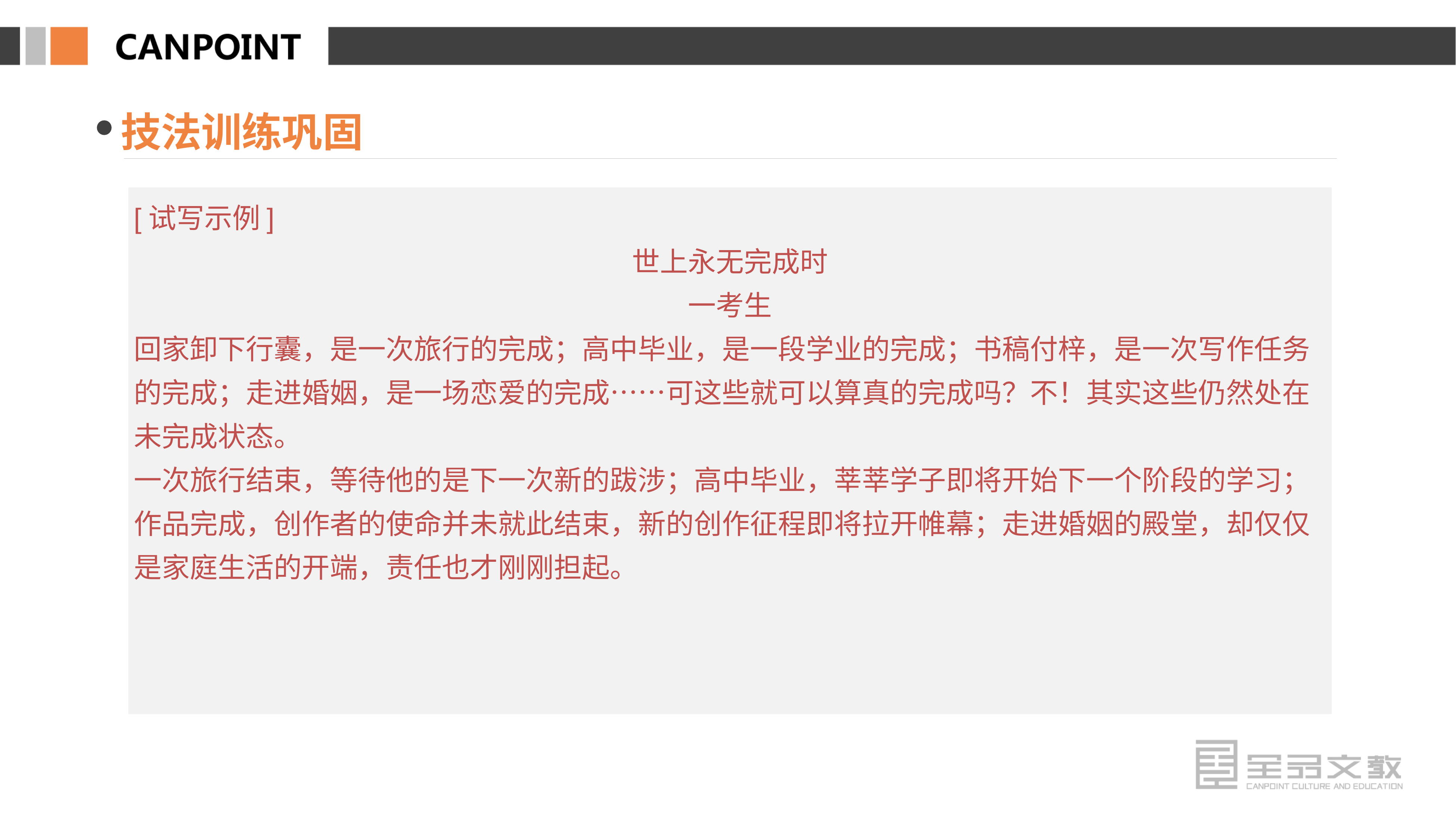

技法训练巩固

[试写示例]
世上永无完成时
一考生
回家卸下行囊，是一次旅行的完成；高中毕业，是一段学业的完成；书稿付梓，是一次写作任务的完成；走进婚姻，是一场恋爱的完成……可这些就可以算真的完成吗？不！其实这些仍然处在未完成状态。
一次旅行结束，等待他的是下一次新的跋涉；高中毕业，莘莘学子即将开始下一个阶段的学习；作品完成，创作者的使命并未就此结束，新的创作征程即将拉开帷幕；走进婚姻的殿堂，却仅仅是家庭生活的开端，责任也才刚刚担起。